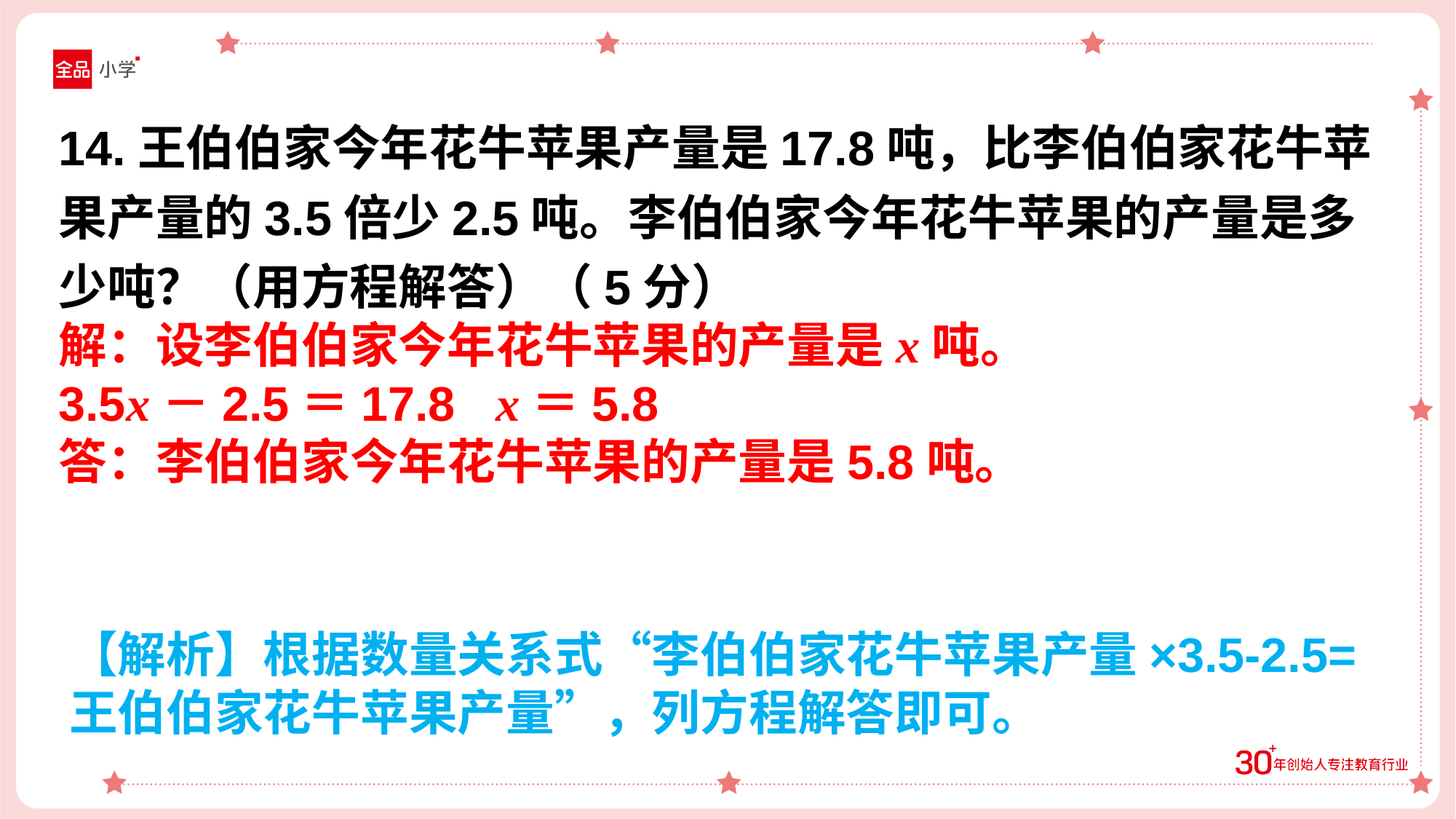

14.王伯伯家今年花牛苹果产量是17.8吨，比李伯伯家花牛苹果产量的3.5倍少2.5吨。李伯伯家今年花牛苹果的产量是多少吨？（用方程解答）（5分）
解：设李伯伯家今年花牛苹果的产量是x吨。
3.5x－2.5＝17.8   x＝5.8
答：李伯伯家今年花牛苹果的产量是5.8吨。
【解析】根据数量关系式“李伯伯家花牛苹果产量×3.5-2.5=王伯伯家花牛苹果产量”，列方程解答即可。